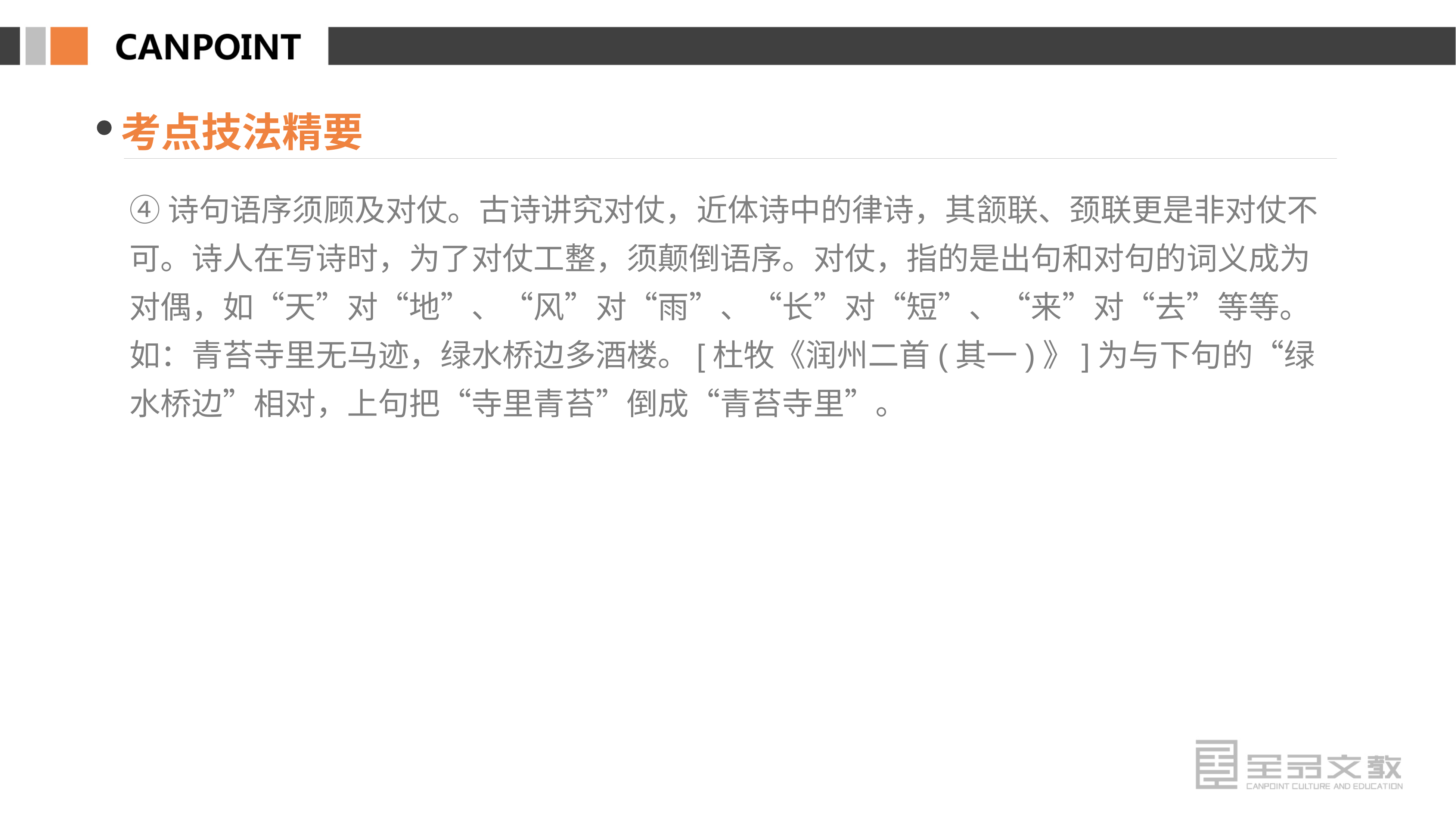

考点技法精要

④诗句语序须顾及对仗。古诗讲究对仗，近体诗中的律诗，其颔联、颈联更是非对仗不可。诗人在写诗时，为了对仗工整，须颠倒语序。对仗，指的是出句和对句的词义成为对偶，如“天”对“地”、“风”对“雨”、“长”对“短”、“来”对“去”等等。 如：青苔寺里无马迹，绿水桥边多酒楼。[杜牧《润州二首(其一)》]为与下句的“绿水桥边”相对，上句把“寺里青苔”倒成“青苔寺里”。